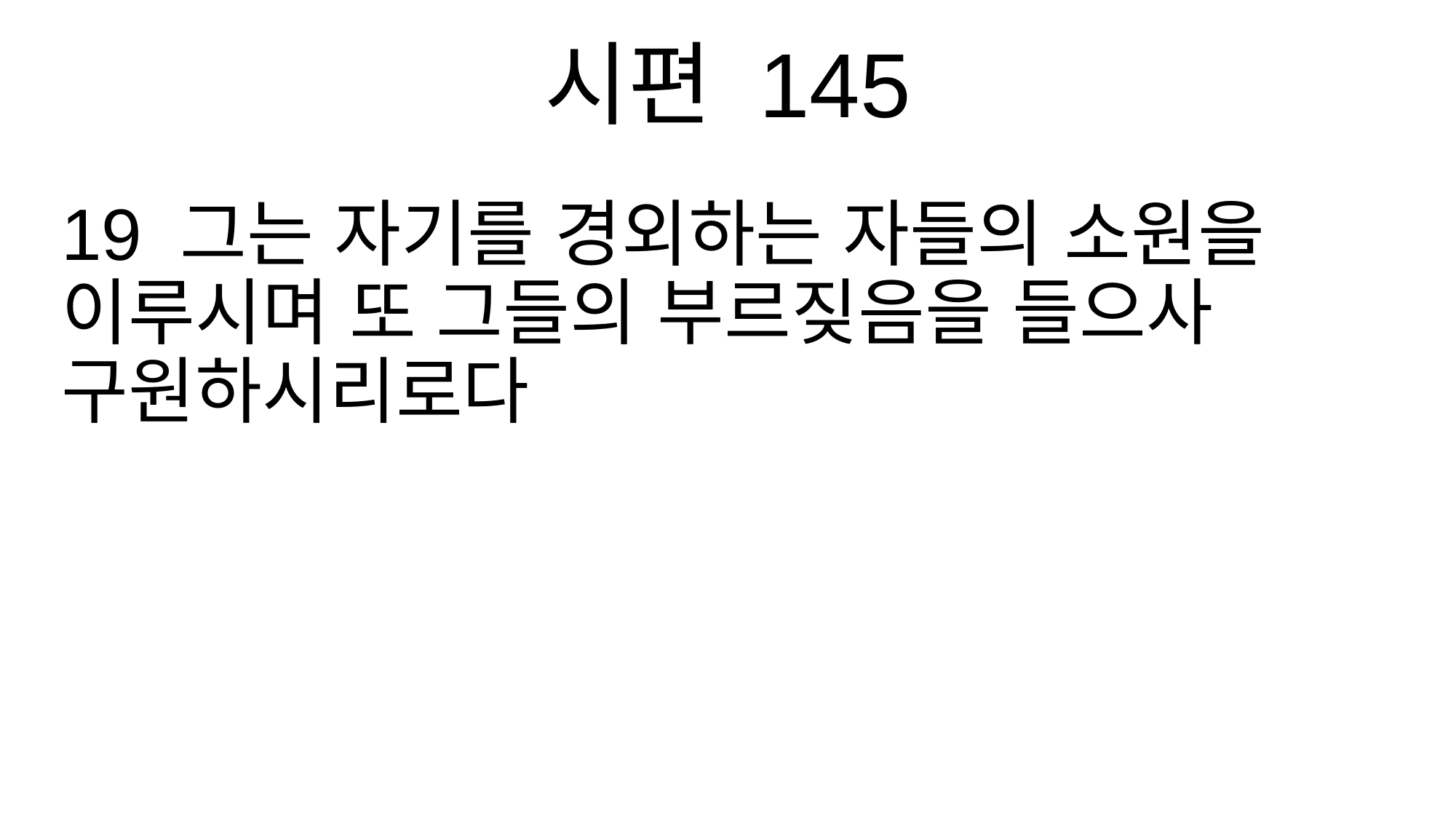

시편 145
19 그는 자기를 경외하는 자들의 소원을 이루시며 또 그들의 부르짖음을 들으사 구원하시리로다